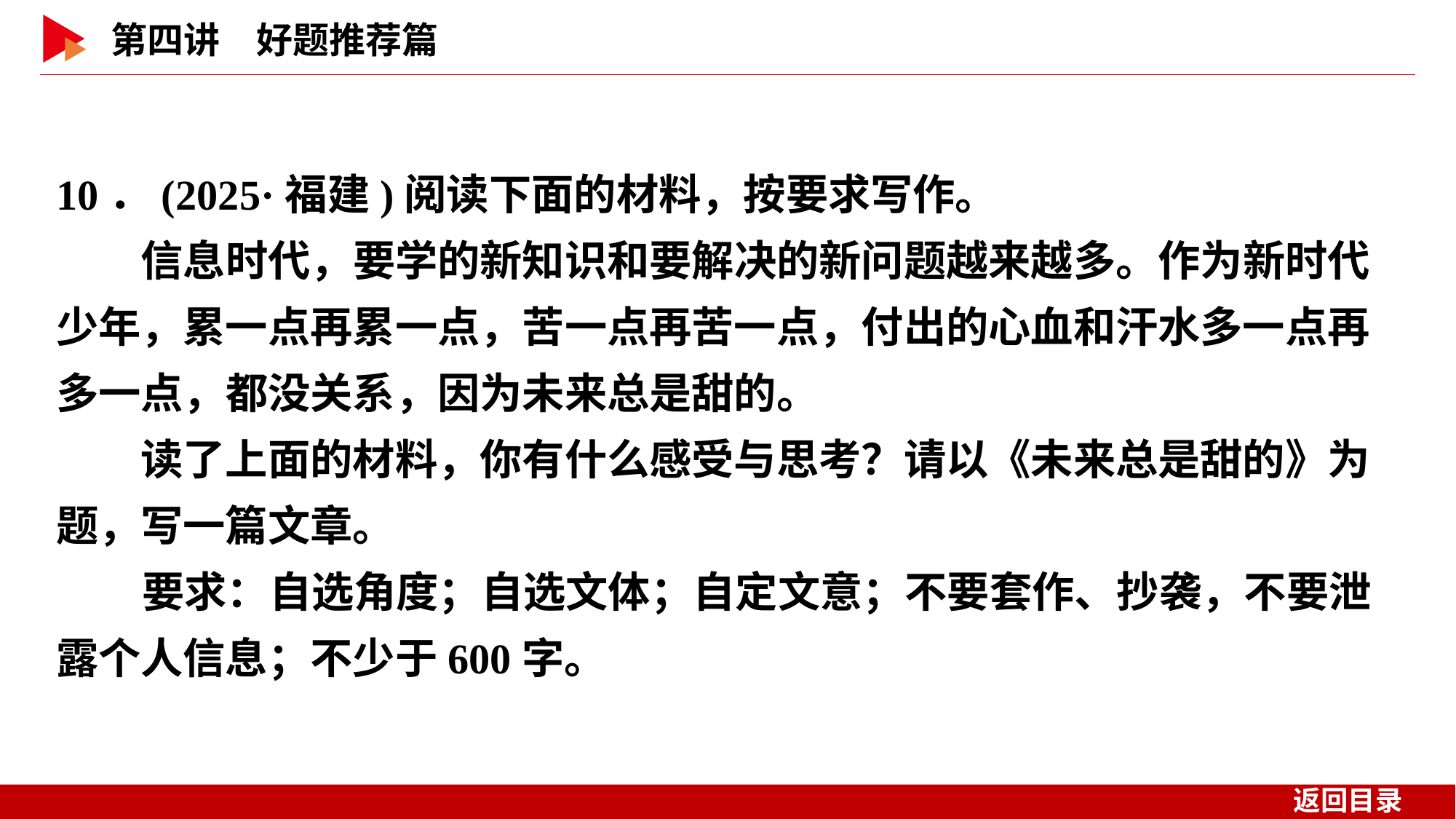

10．(2025·福建)阅读下面的材料，按要求写作。
　　信息时代，要学的新知识和要解决的新问题越来越多。作为新时代少年，累一点再累一点，苦一点再苦一点，付出的心血和汗水多一点再多一点，都没关系，因为未来总是甜的。
　　读了上面的材料，你有什么感受与思考？请以《未来总是甜的》为题，写一篇文章。
要求：自选角度；自选文体；自定文意；不要套作、抄袭，不要泄露个人信息；不少于600字。